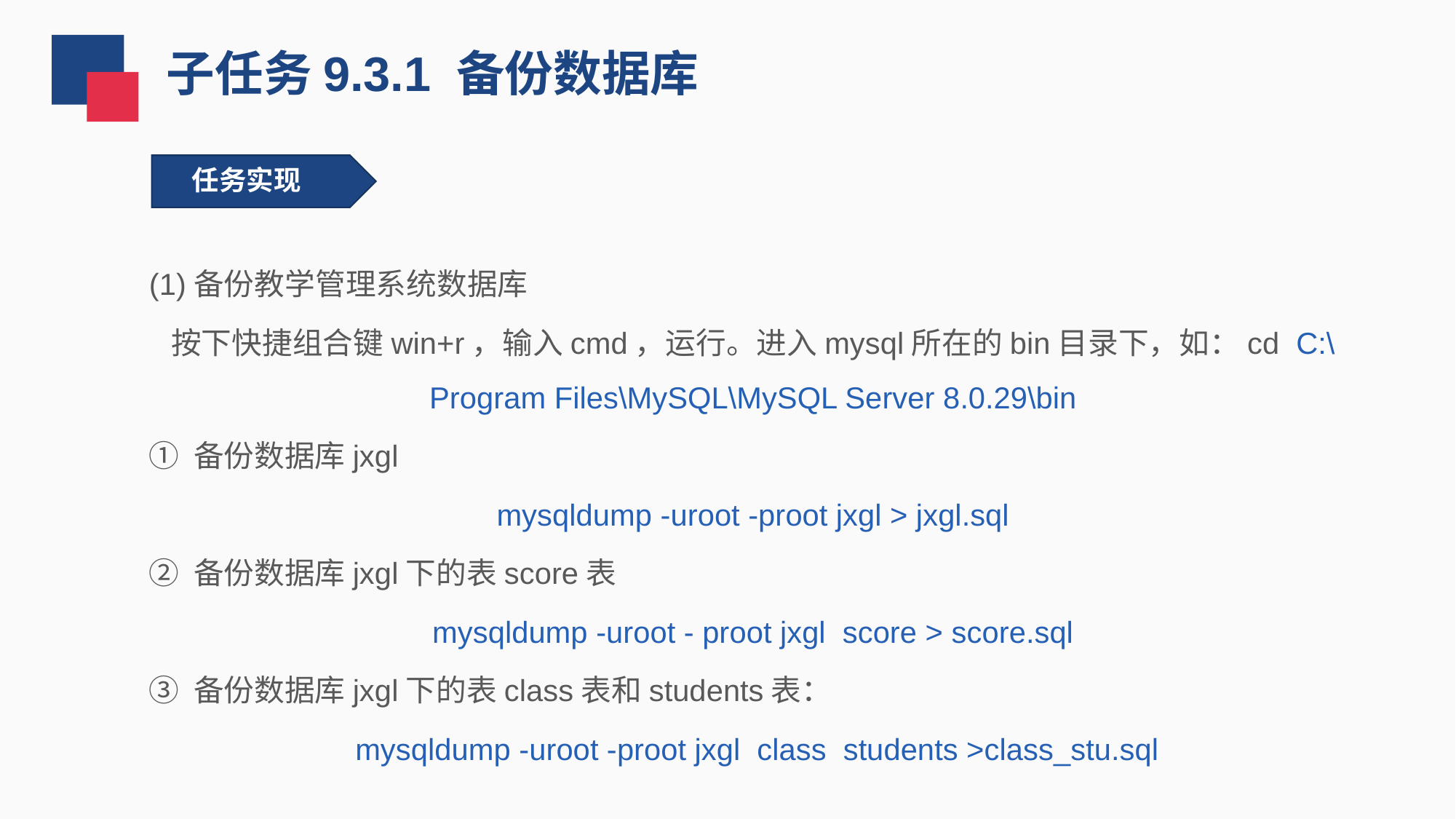

子任务9.3.1 备份数据库

任务实现
(1)备份教学管理系统数据库
按下快捷组合键win+r，输入cmd，运行。进入mysql所在的bin目录下，如：cd  C:\Program Files\MySQL\MySQL Server 8.0.29\bin
① 备份数据库jxgl
mysqldump -uroot -proot jxgl > jxgl.sql
② 备份数据库jxgl下的表score表
mysqldump -uroot - proot jxgl  score > score.sql
③ 备份数据库jxgl下的表class表和students表：
 mysqldump -uroot -proot jxgl  class  students >class_stu.sql